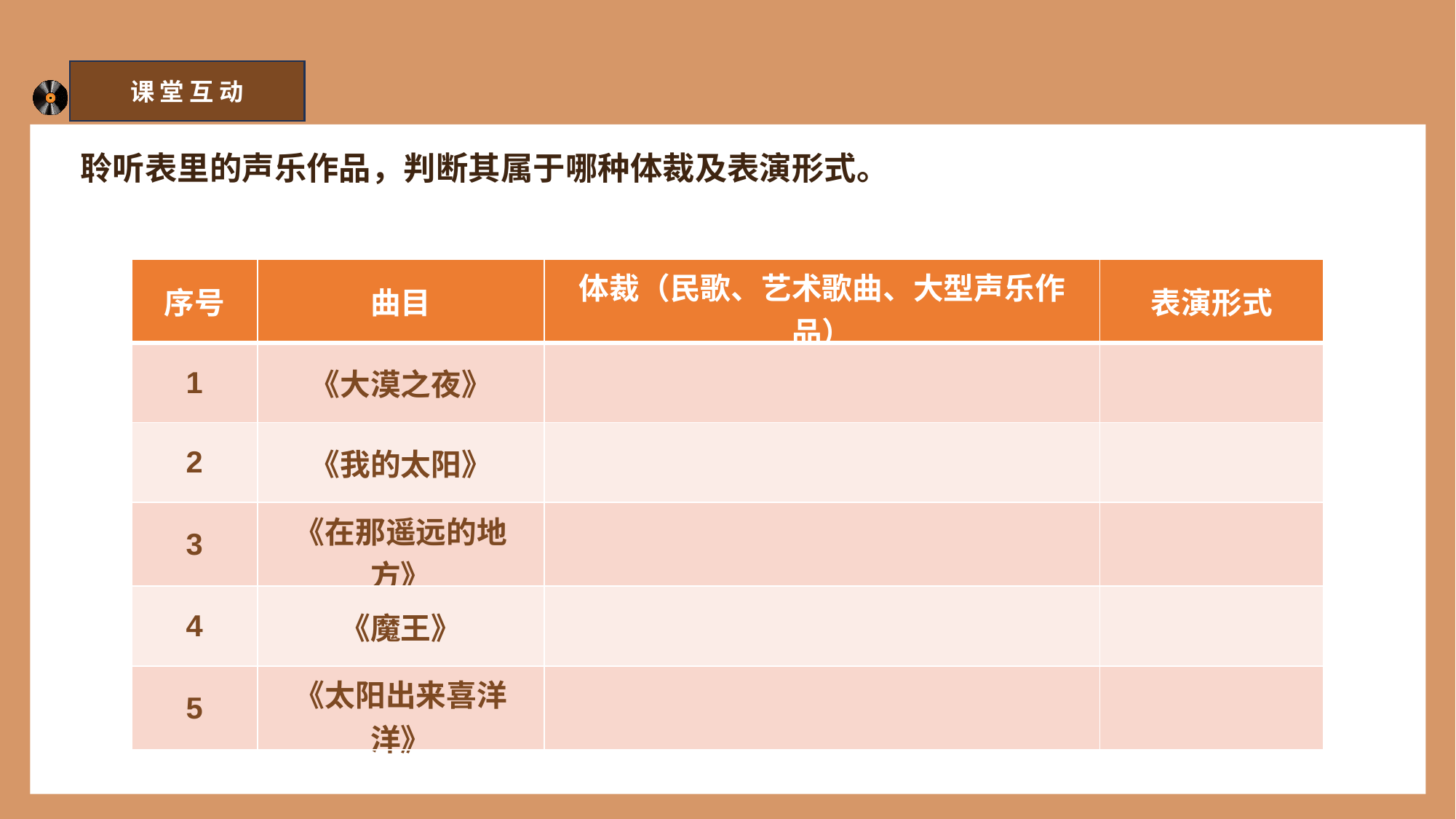

课 堂 互 动
聆听表里的声乐作品，判断其属于哪种体裁及表演形式。
| 序号 | 曲目 | 体裁（民歌、艺术歌曲、大型声乐作品） | 表演形式 |
| --- | --- | --- | --- |
| 1 | 《大漠之夜》 |  |  |
| 2 | 《我的太阳》 |  |  |
| 3 | 《在那遥远的地方》 |  |  |
| 4 | 《魔王》 |  |  |
| 5 | 《太阳出来喜洋洋》 |  |  |